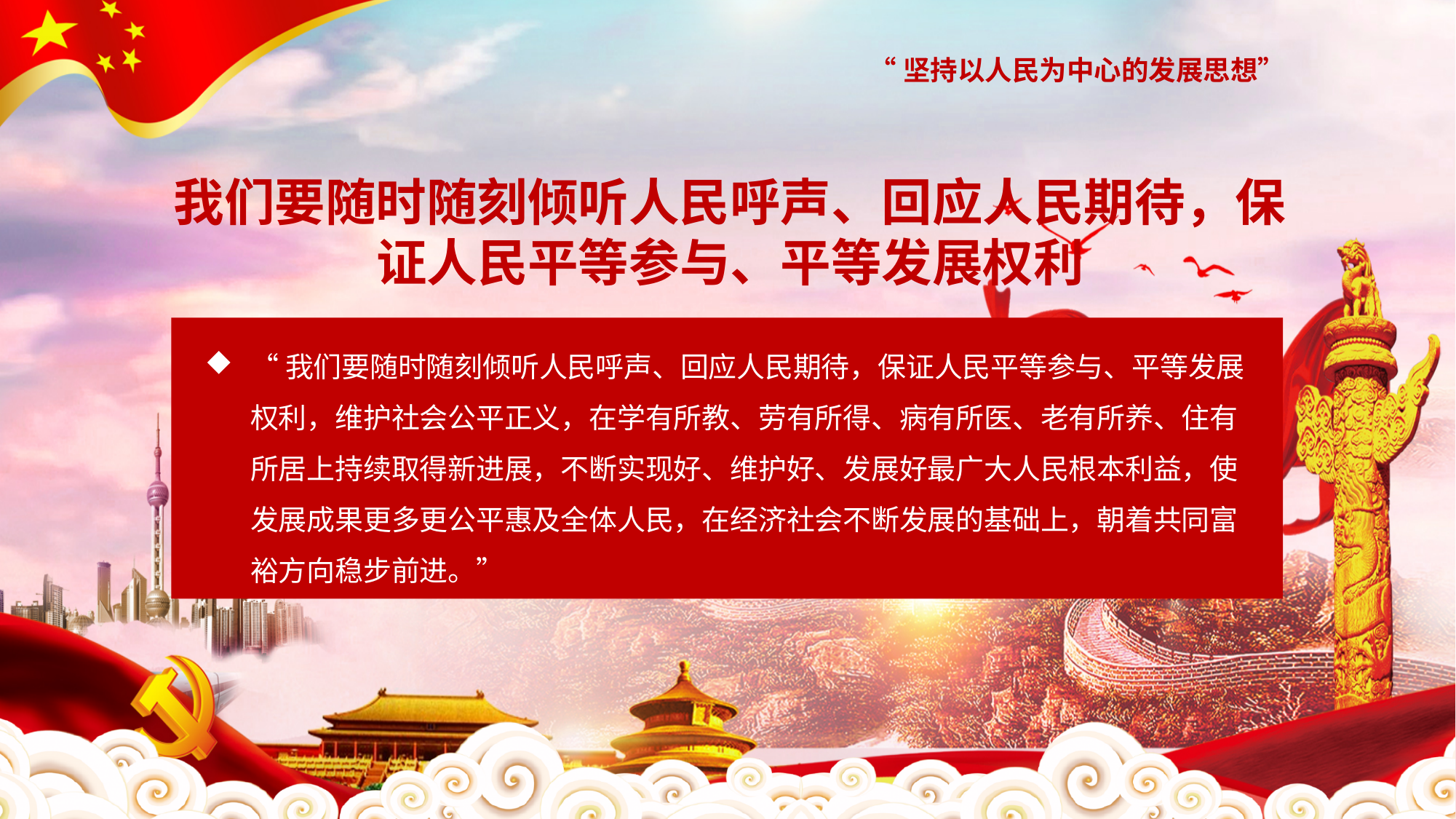

“坚持以人民为中心的发展思想”
我们要随时随刻倾听人民呼声、回应人民期待，保证人民平等参与、平等发展权利

“我们要随时随刻倾听人民呼声、回应人民期待，保证人民平等参与、平等发展权利，维护社会公平正义，在学有所教、劳有所得、病有所医、老有所养、住有所居上持续取得新进展，不断实现好、维护好、发展好最广大人民根本利益，使发展成果更多更公平惠及全体人民，在经济社会不断发展的基础上，朝着共同富裕方向稳步前进。”